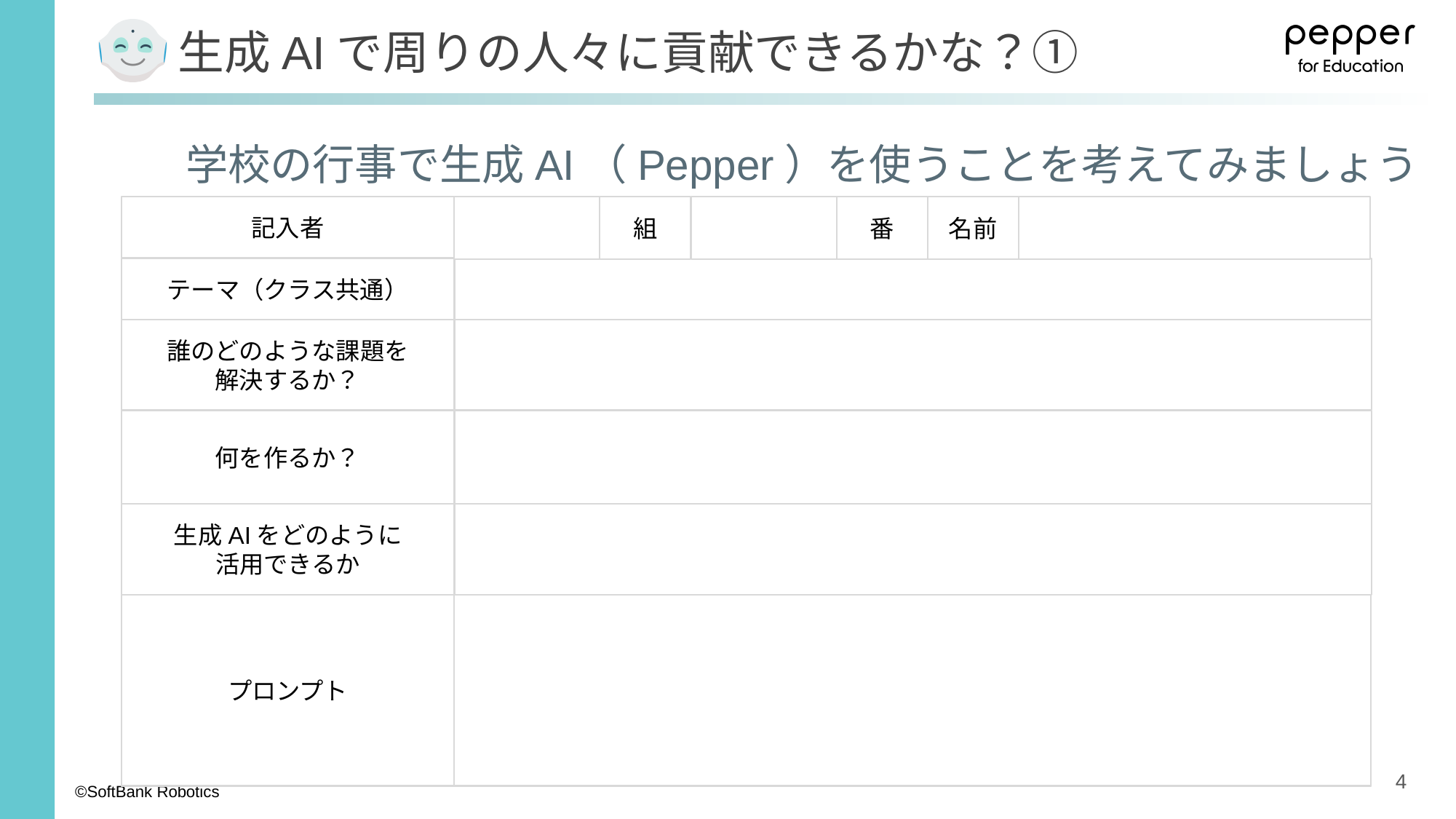

# 生成AIで周りの人々に貢献できるかな？①
学校の行事で生成AI（Pepper）を使うことを考えてみましょう
記入者

組

番
名前

テーマ（クラス共通）

誰のどのような課題を
解決するか？

何を作るか？

生成AIをどのように
活用できるか

プロンプト

4